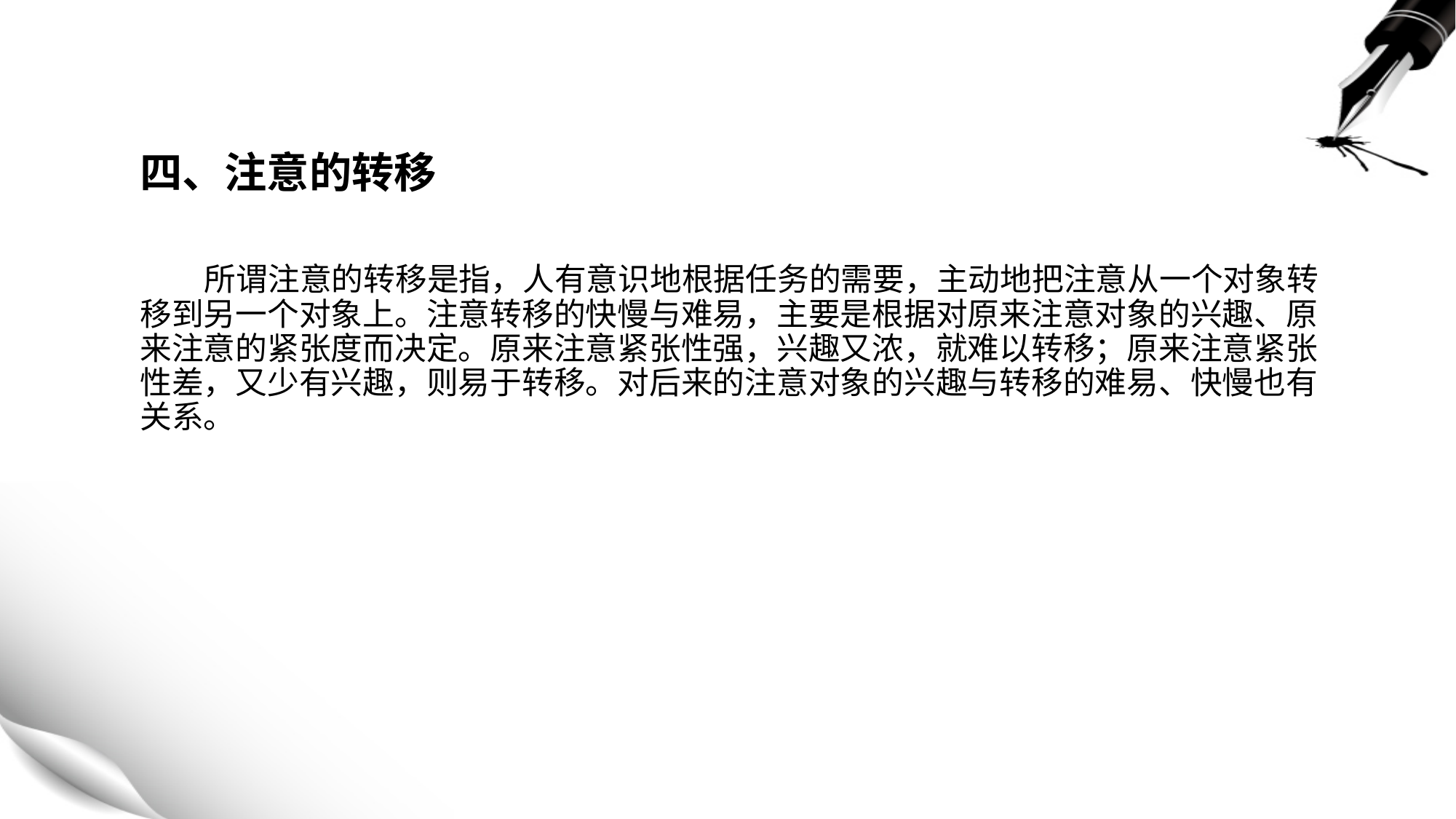

# 四、注意的转移
        所谓注意的转移是指，人有意识地根据任务的需要，主动地把注意从一个对象转移到另一个对象上。注意转移的快慢与难易，主要是根据对原来注意对象的兴趣、原来注意的紧张度而决定。原来注意紧张性强，兴趣又浓，就难以转移；原来注意紧张性差，又少有兴趣，则易于转移。对后来的注意对象的兴趣与转移的难易、快慢也有关系。